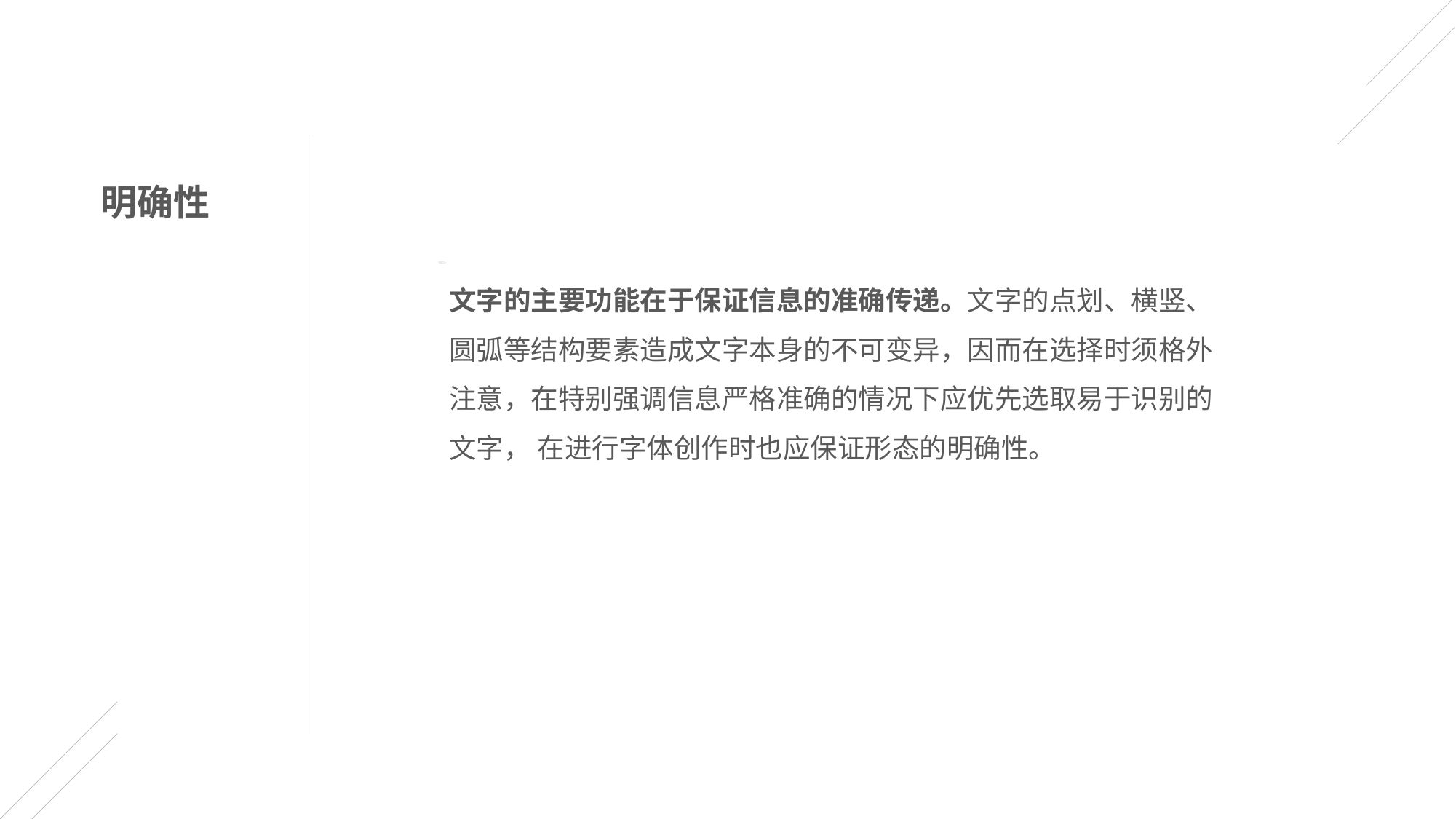

明确性
文字的主要功能在于保证信息的准确传递。文字的点划、横竖、 圆弧等结构要素造成文字本身的不可变异，因而在选择时须格外注意，在特别强调信息严格准确的情况下应优先选取易于识别的文字， 在进行字体创作时也应保证形态的明确性。